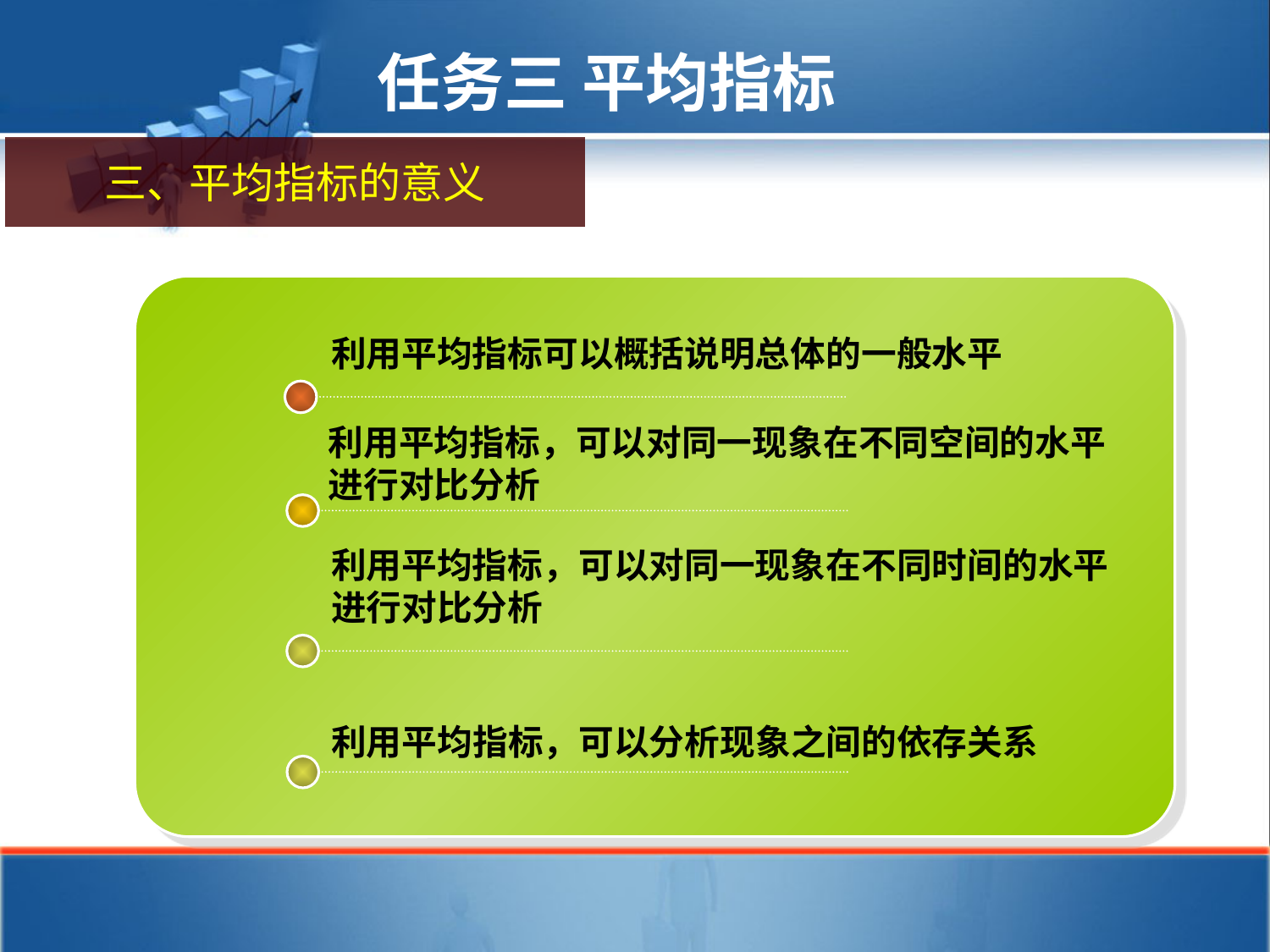

任务三 平均指标
三、平均指标的意义

利用平均指标可以概括说明总体的一般水平

利用平均指标，可以对同一现象在不同空间的水平进行对比分析

利用平均指标，可以对同一现象在不同时间的水平进行对比分析

利用平均指标，可以分析现象之间的依存关系